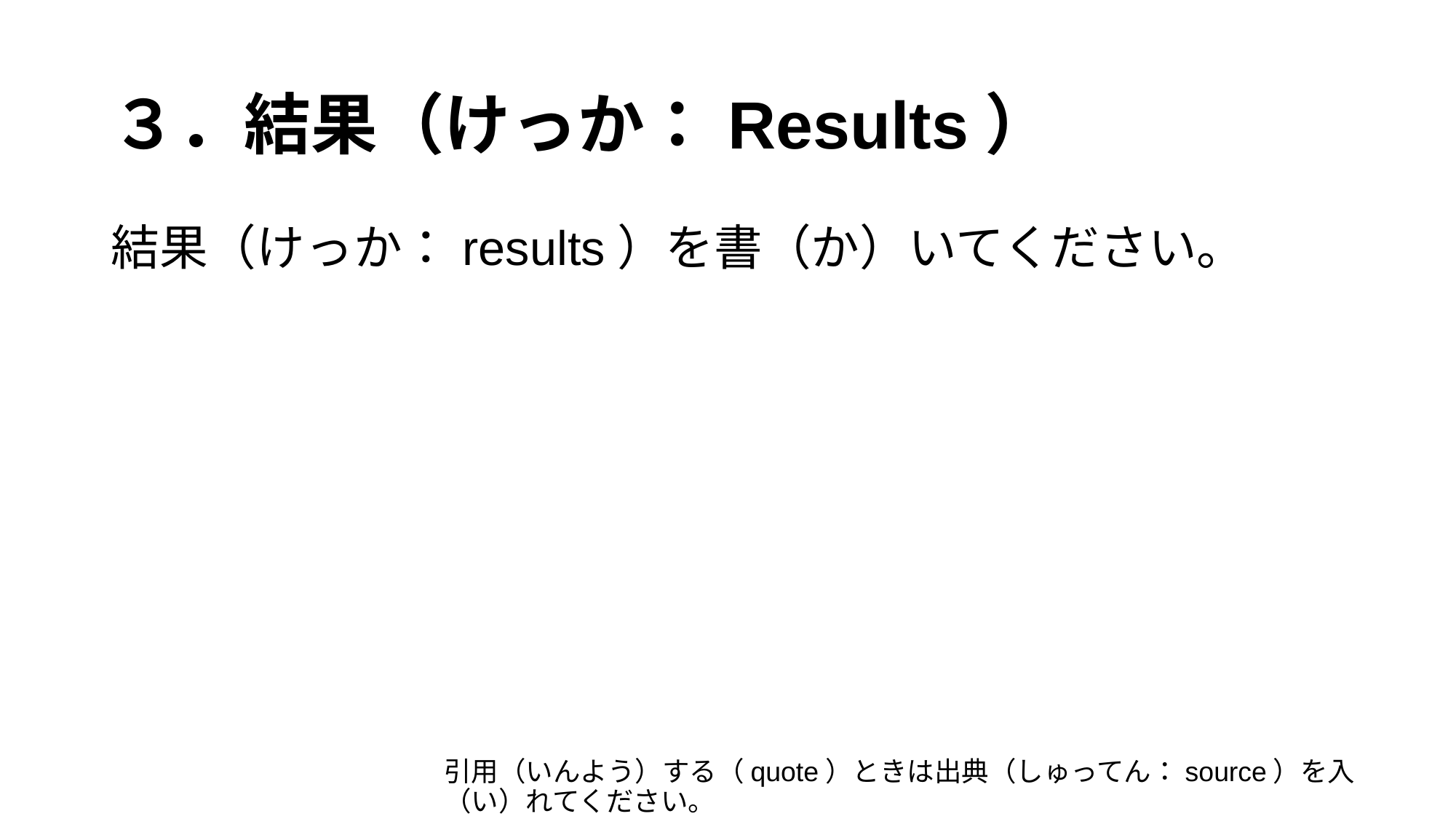

# ３．結果（けっか：Results）

結果（けっか：results）を書（か）いてください。
引用（いんよう）する（quote）ときは出典（しゅってん：source）を入（い）れてください。